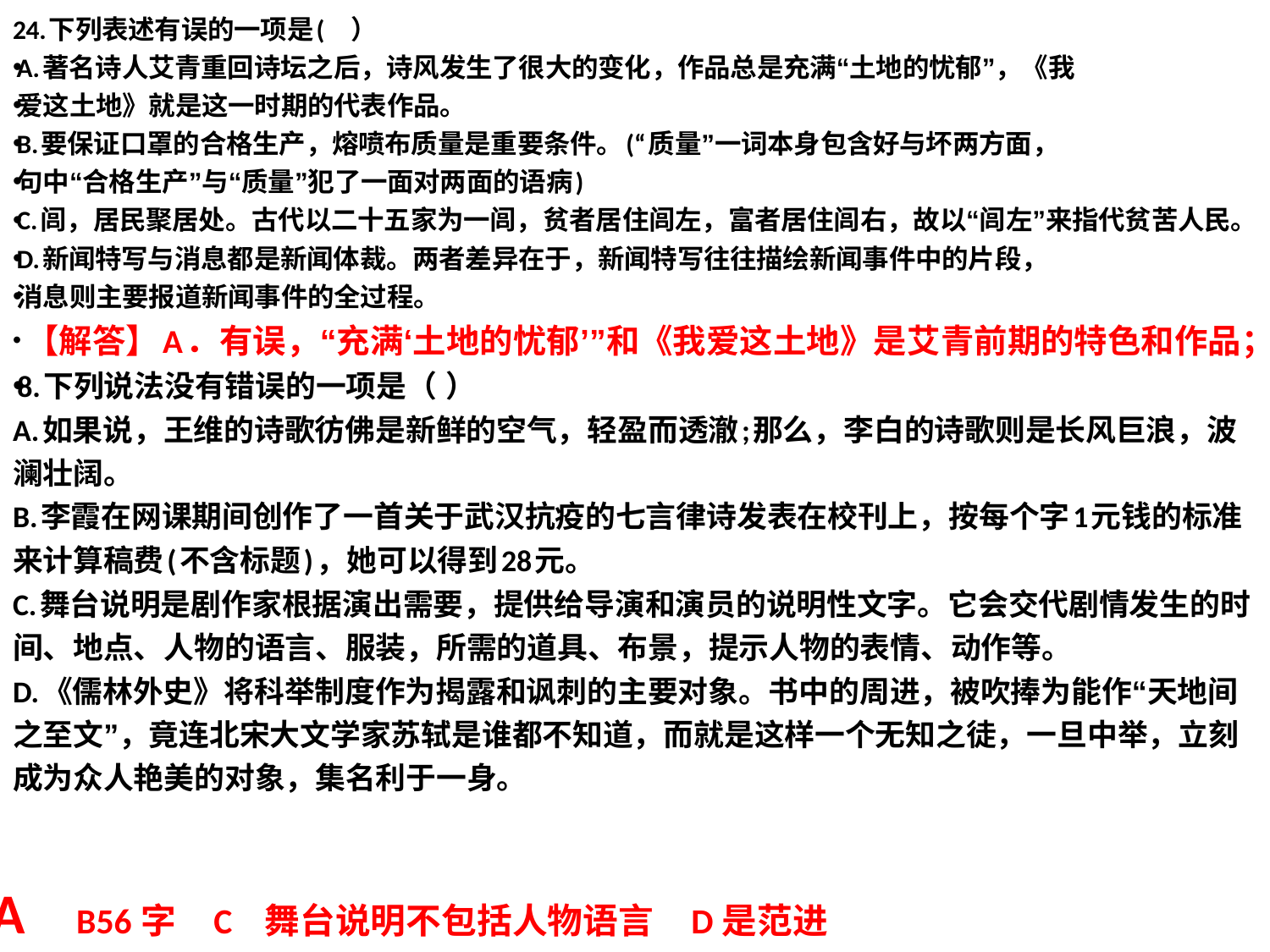

24.下列表述有误的一项是(    ）
A.著名诗人艾青重回诗坛之后，诗风发生了很大的变化，作品总是充满“土地的忧郁”，《我
爱这土地》就是这一时期的代表作品。
B.要保证口罩的合格生产，熔喷布质量是重要条件。(“质量”一词本身包含好与坏两方面，
句中“合格生产”与“质量”犯了一面对两面的语病)
C.闾，居民聚居处。古代以二十五家为一闾，贫者居住闾左，富者居住闾右，故以“闾左”来指代贫苦人民。
D.新闻特写与消息都是新闻体裁。两者差异在于，新闻特写往往描绘新闻事件中的片段，
消息则主要报道新闻事件的全过程。
 【解答】A．有误，“充满‘土地的忧郁’”和《我爱这土地》是艾青前期的特色和作品；
8.下列说法没有错误的一项是（ ）
A.如果说，王维的诗歌彷佛是新鲜的空气，轻盈而透澈;那么，李白的诗歌则是长风巨浪，波澜壮阔。
B.李霞在网课期间创作了一首关于武汉抗疫的七言律诗发表在校刊上，按每个字1元钱的标准来计算稿费(不含标题)，她可以得到28元。
C.舞台说明是剧作家根据演出需要，提供给导演和演员的说明性文字。它会交代剧情发生的时间、地点、人物的语言、服装，所需的道具、布景，提示人物的表情、动作等。
D.《儒林外史》将科举制度作为揭露和讽刺的主要对象。书中的周进，被吹捧为能作“天地间之至文”，竟连北宋大文学家苏轼是谁都不知道，而就是这样一个无知之徒，一旦中举，立刻成为众人艳美的对象，集名利于一身。
A    B56字   C   舞台说明不包括人物语言   D是范进
#